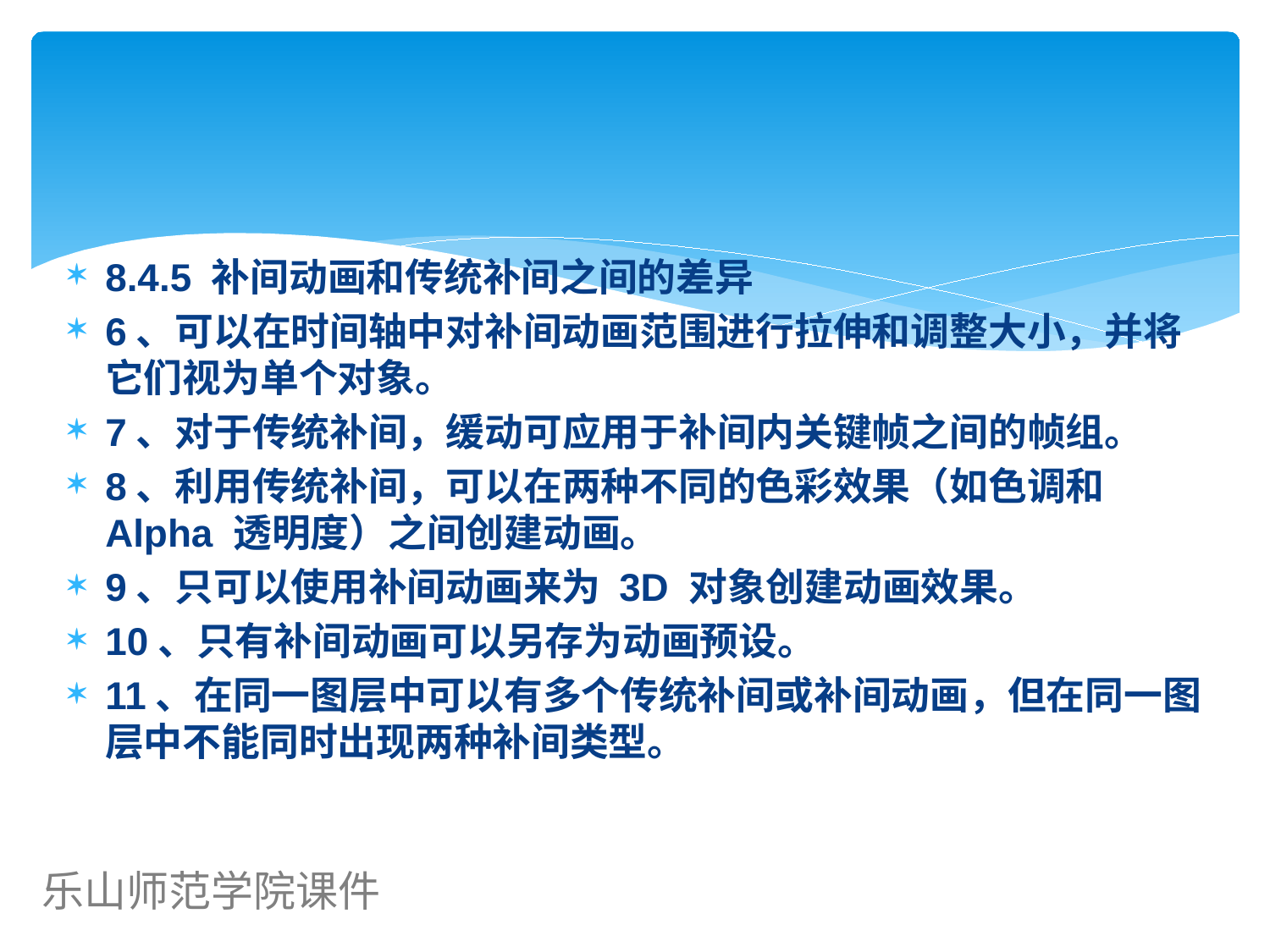

8.4.5 补间动画和传统补间之间的差异
6、可以在时间轴中对补间动画范围进行拉伸和调整大小，并将它们视为单个对象。
7、对于传统补间，缓动可应用于补间内关键帧之间的帧组。
8、利用传统补间，可以在两种不同的色彩效果（如色调和 Alpha 透明度）之间创建动画。
9、只可以使用补间动画来为 3D 对象创建动画效果。
10、只有补间动画可以另存为动画预设。
11、在同一图层中可以有多个传统补间或补间动画，但在同一图层中不能同时出现两种补间类型。